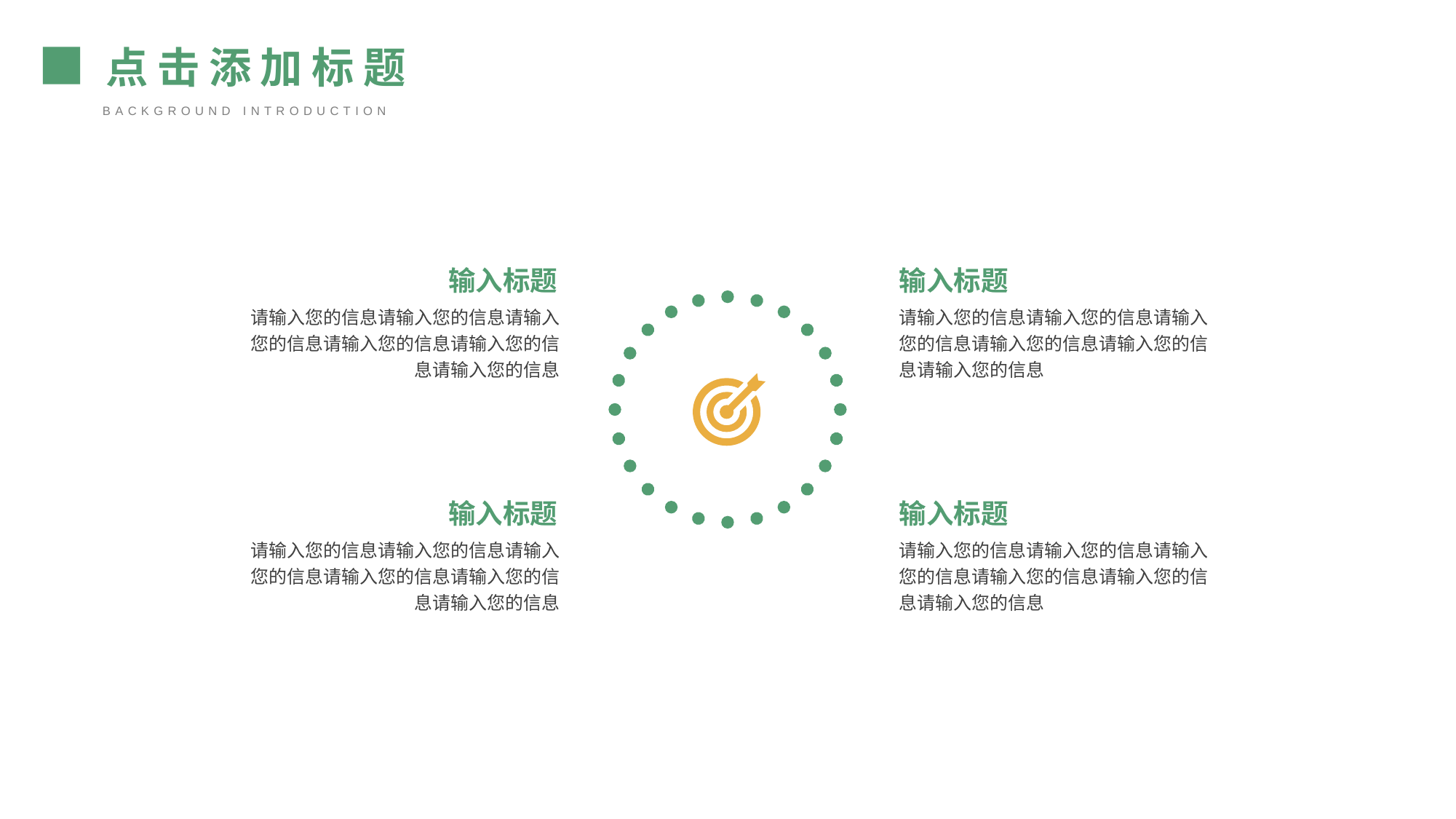

点击添加标题
background introduction

输入标题
输入标题

请输入您的信息请输入您的信息请输入您的信息请输入您的信息请输入您的信息请输入您的信息
请输入您的信息请输入您的信息请输入您的信息请输入您的信息请输入您的信息请输入您的信息

输入标题
输入标题
请输入您的信息请输入您的信息请输入您的信息请输入您的信息请输入您的信息请输入您的信息
请输入您的信息请输入您的信息请输入您的信息请输入您的信息请输入您的信息请输入您的信息